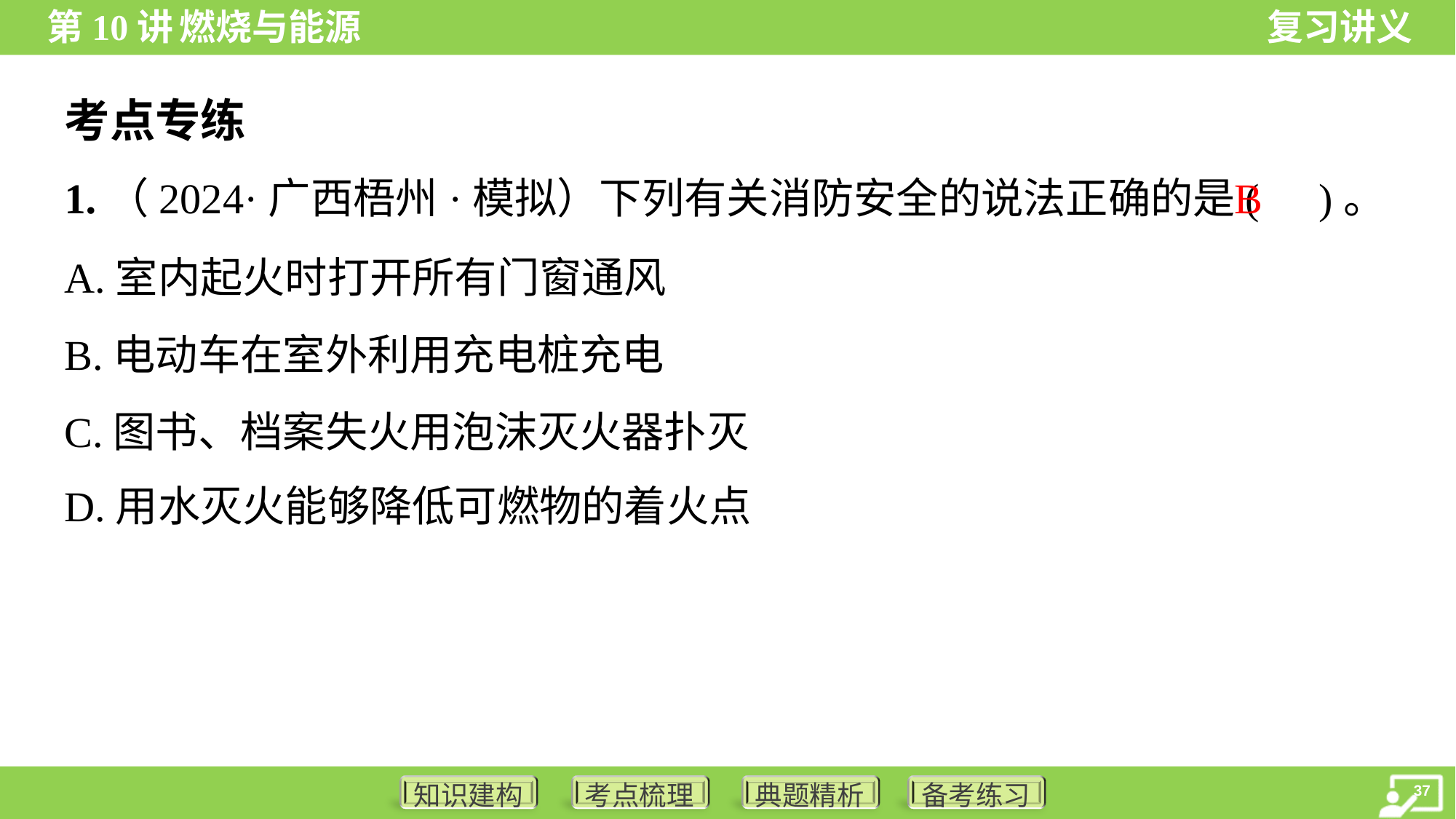

考点专练
B
1.（2024·广西梧州·模拟）下列有关消防安全的说法正确的是(     )。
A.室内起火时打开所有门窗通风
B.电动车在室外利用充电桩充电
C.图书、档案失火用泡沫灭火器扑灭
D.用水灭火能够降低可燃物的着火点